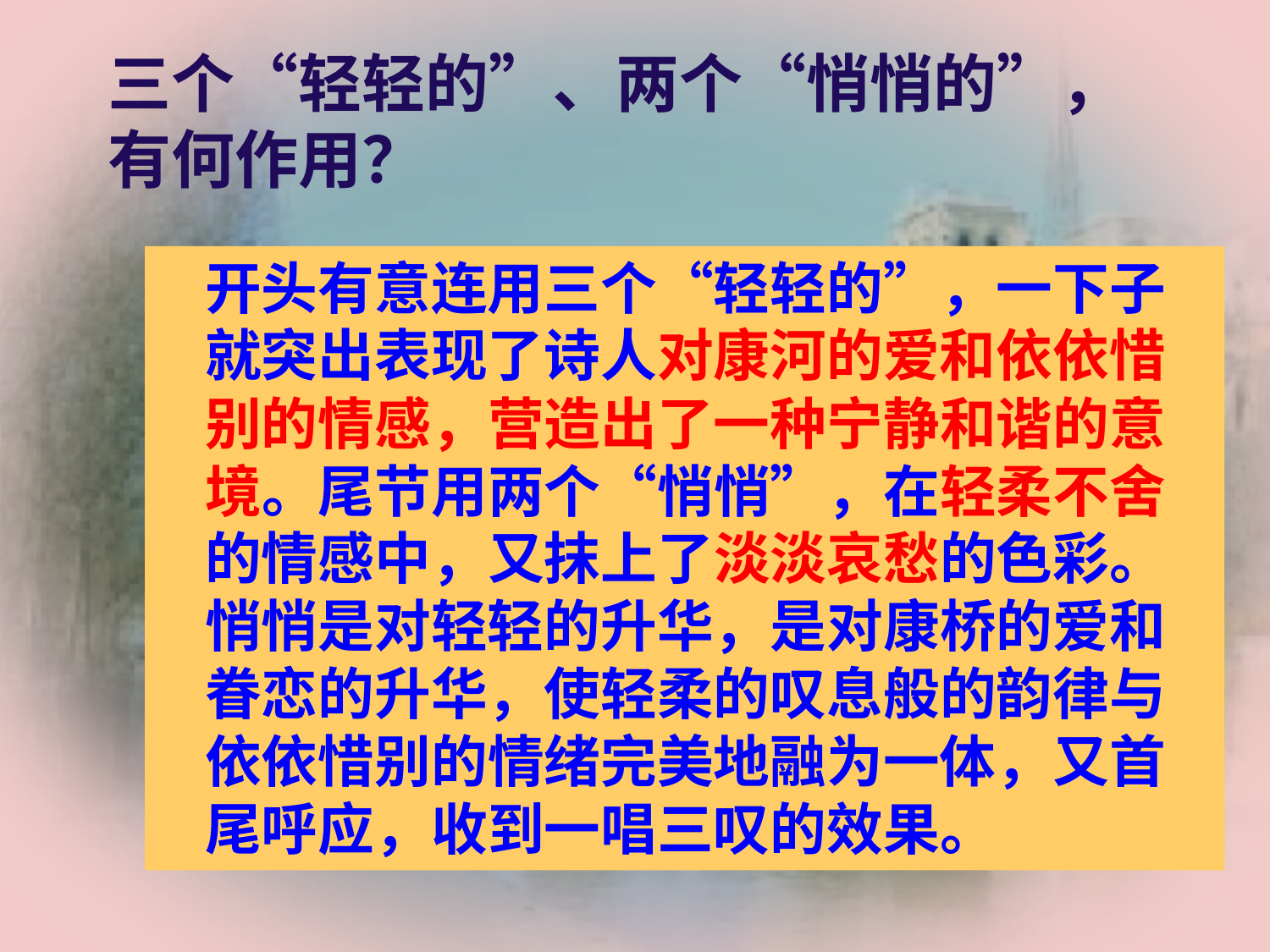

# 三个“轻轻的”、两个“悄悄的”，有何作用？
开头有意连用三个“轻轻的”，一下子就突出表现了诗人对康河的爱和依依惜别的情感，营造出了一种宁静和谐的意境。尾节用两个“悄悄”，在轻柔不舍的情感中，又抹上了淡淡哀愁的色彩。悄悄是对轻轻的升华，是对康桥的爱和眷恋的升华，使轻柔的叹息般的韵律与依依惜别的情绪完美地融为一体，又首尾呼应，收到一唱三叹的效果。